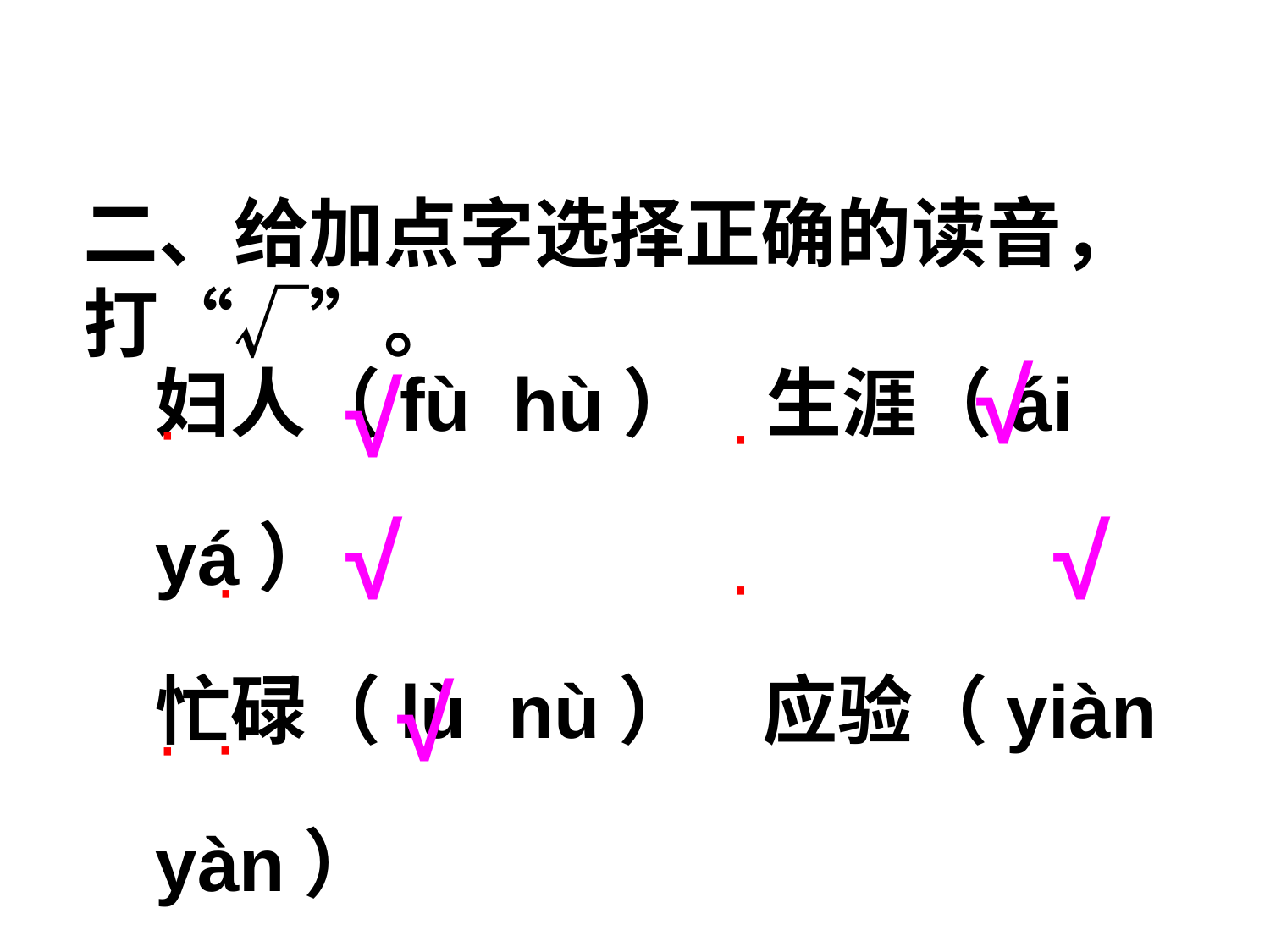

二、给加点字选择正确的读音，打“√”。
妇人（fù  hù）    生涯（ái  yá）
忙碌（lù  nù）    应验（yiàn  yàn）
遵循（zūn xún  zhūn xǘn）
·
·
·
·
·
·
√
√
√
√
√